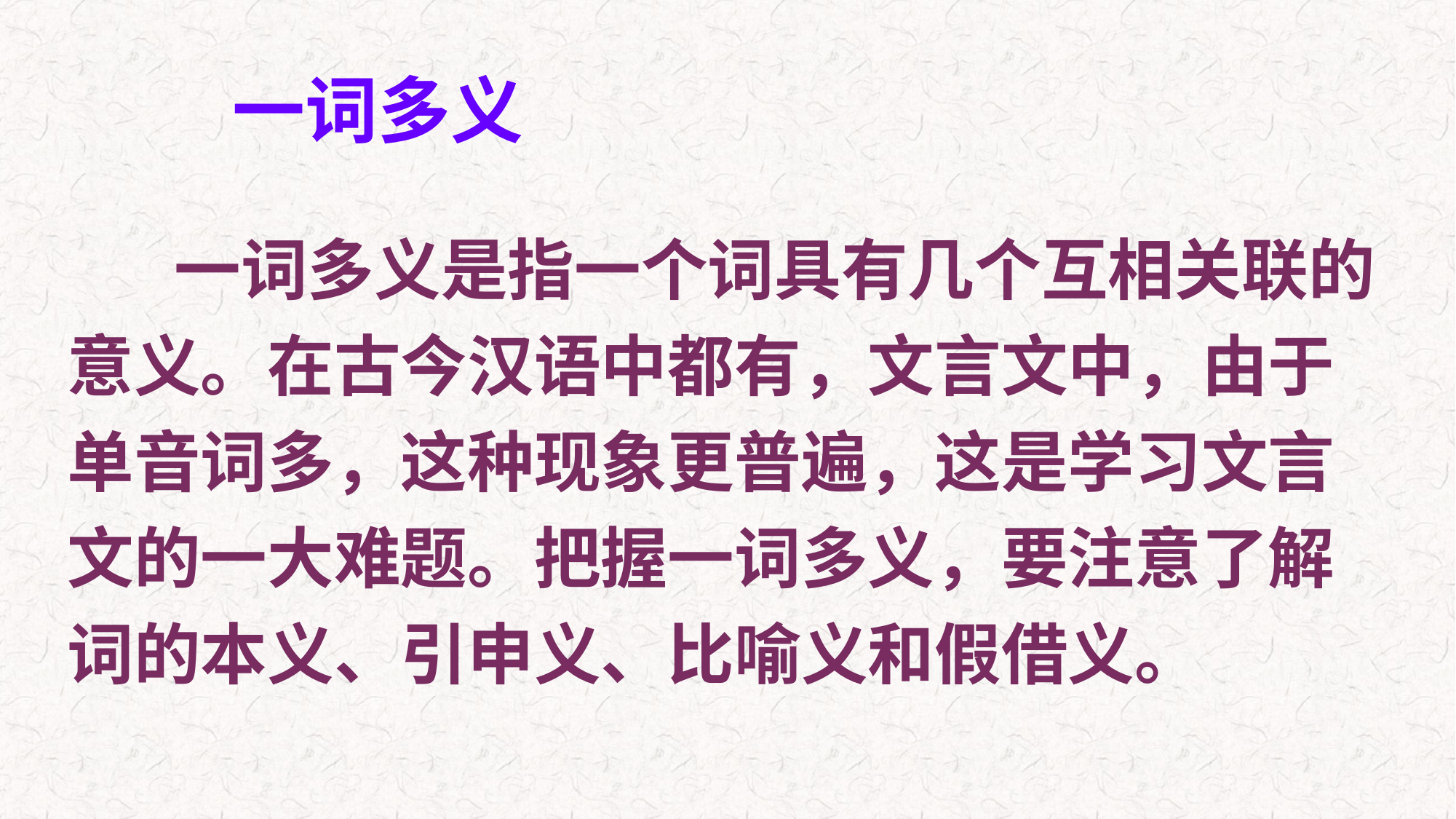

一词多义
            一词多义是指一个词具有几个互相关联的意义。在古今汉语中都有，文言文中，由于单音词多，这种现象更普遍，这是学习文言文的一大难题。把握一词多义，要注意了解词的本义、引申义、比喻义和假借义。